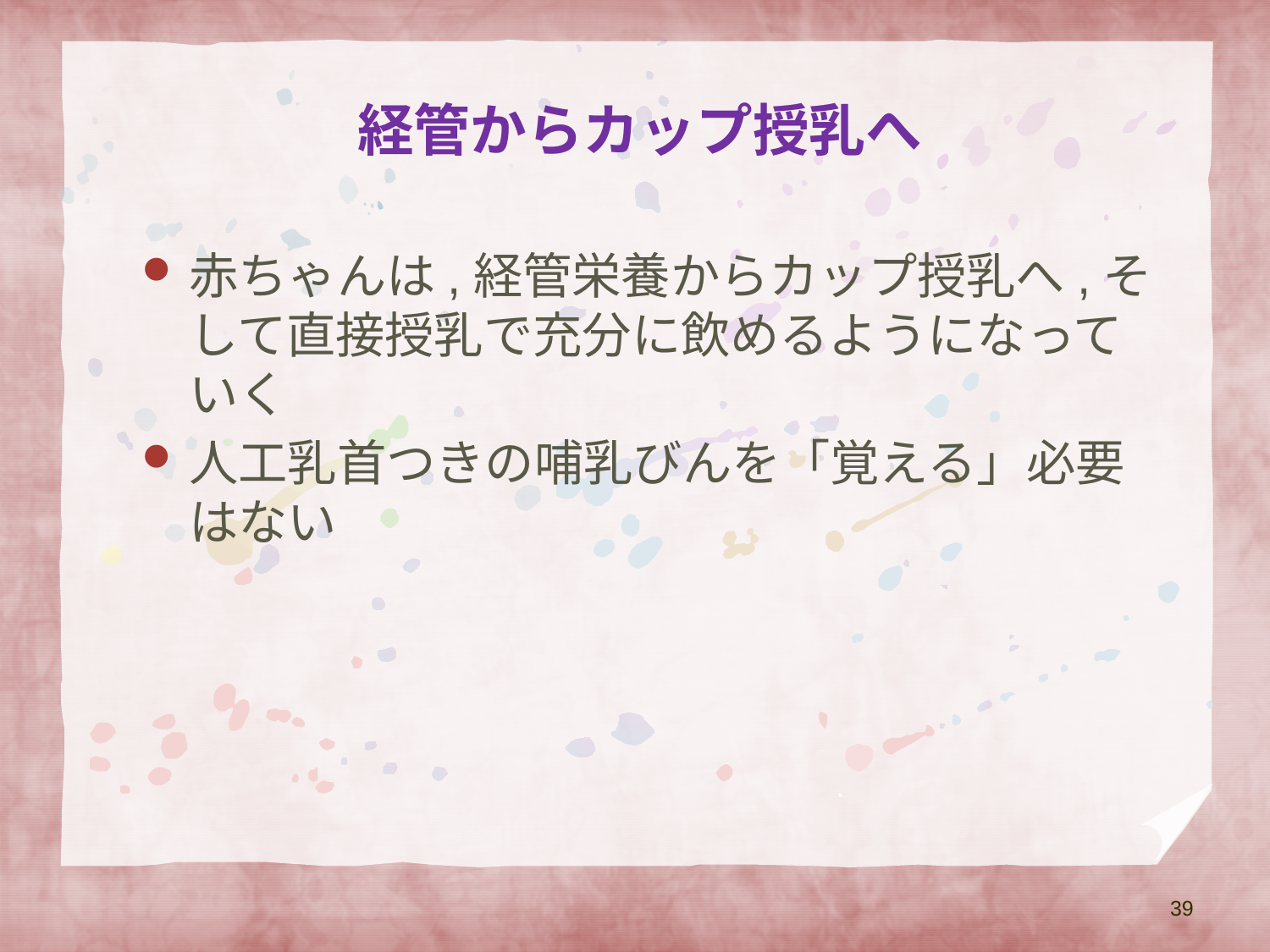

# 経管からカップ授乳へ
赤ちゃんは,経管栄養からカップ授乳へ,そして直接授乳で充分に飲めるようになっていく
人工乳首つきの哺乳びんを「覚える」必要はない
39